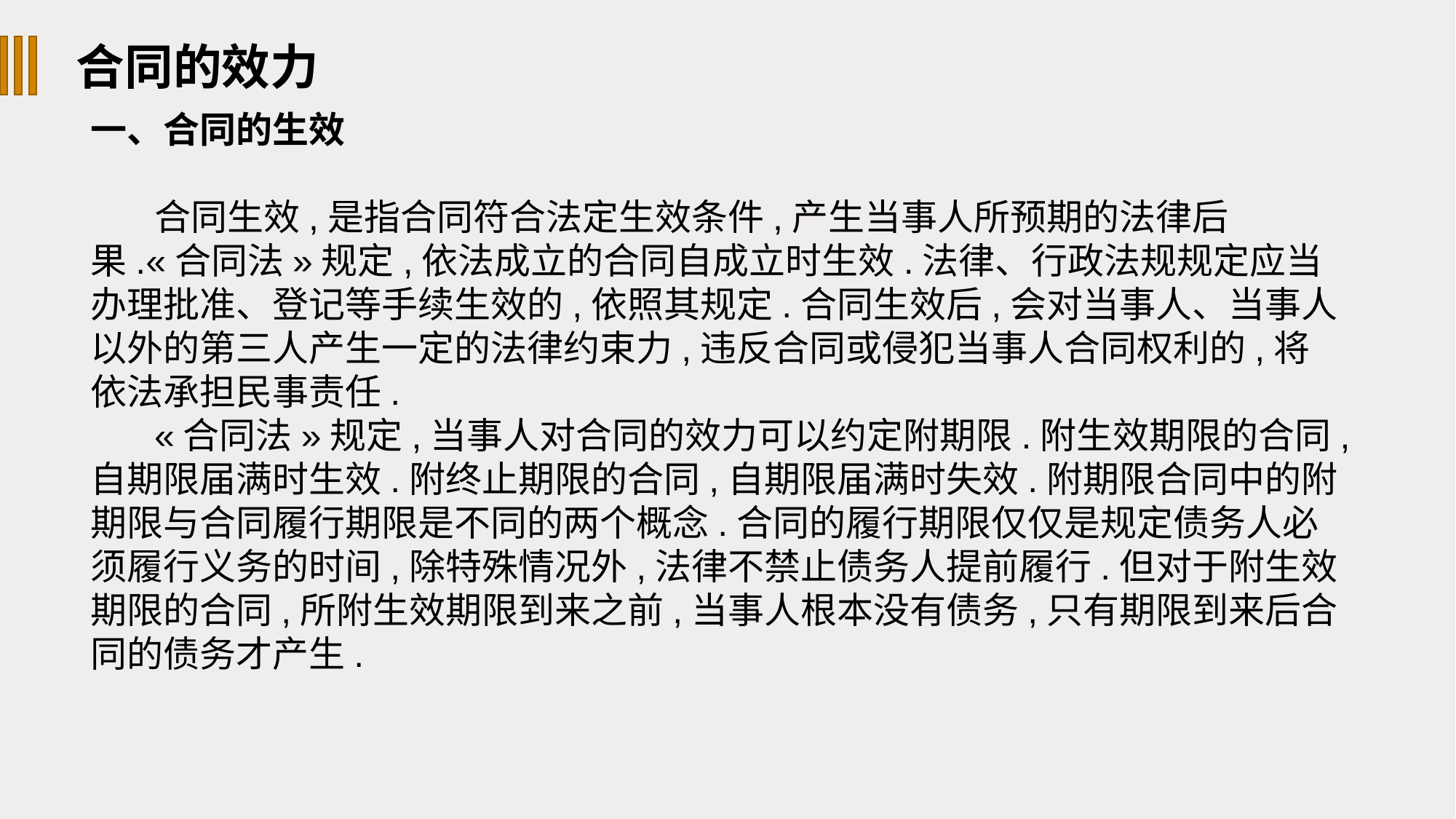

合同的效力

一、合同的生效

合同生效,是指合同符合法定生效条件,产生当事人所预期的法律后果.«合同法»规定,依法成立的合同自成立时生效.法律、行政法规规定应当办理批准、登记等手续生效的,依照其规定.合同生效后,会对当事人、当事人以外的第三人产生一定的法律约束力,违反合同或侵犯当事人合同权利的,将依法承担民事责任.
«合同法»规定,当事人对合同的效力可以约定附期限.附生效期限的合同,自期限届满时生效.附终止期限的合同,自期限届满时失效.附期限合同中的附期限与合同履行期限是不同的两个概念.合同的履行期限仅仅是规定债务人必须履行义务的时间,除特殊情况外,法律不禁止债务人提前履行.但对于附生效期限的合同,所附生效期限到来之前,当事人根本没有债务,只有期限到来后合同的债务才产生.